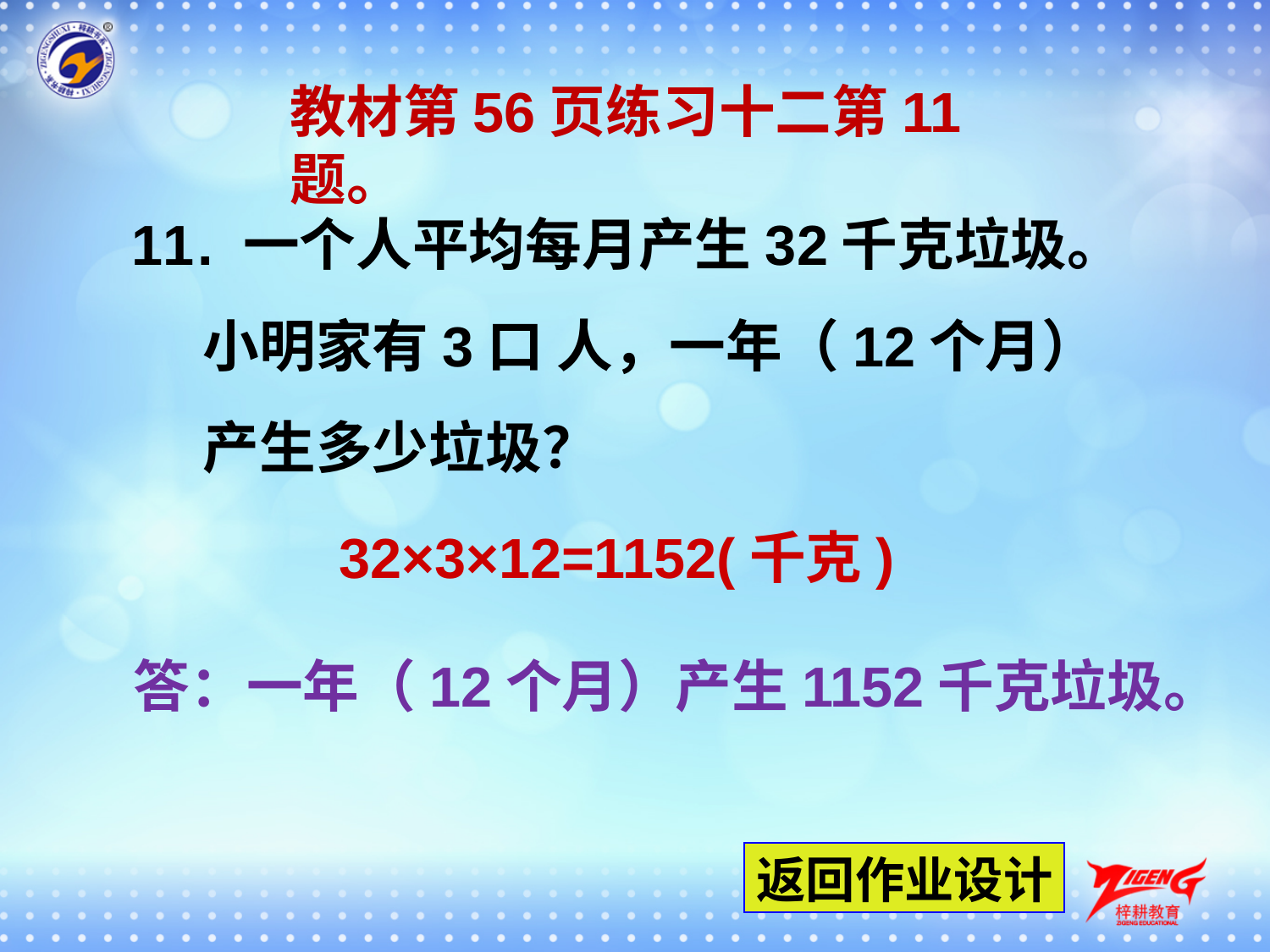

教材第56页练习十二第11题。
 一个人平均每月产生32千克垃圾。小明家有3口 人，一年（12个月）产生多少垃圾？
32×3×12=1152(千克)
答：一年（12个月）产生1152千克垃圾。

返回作业设计